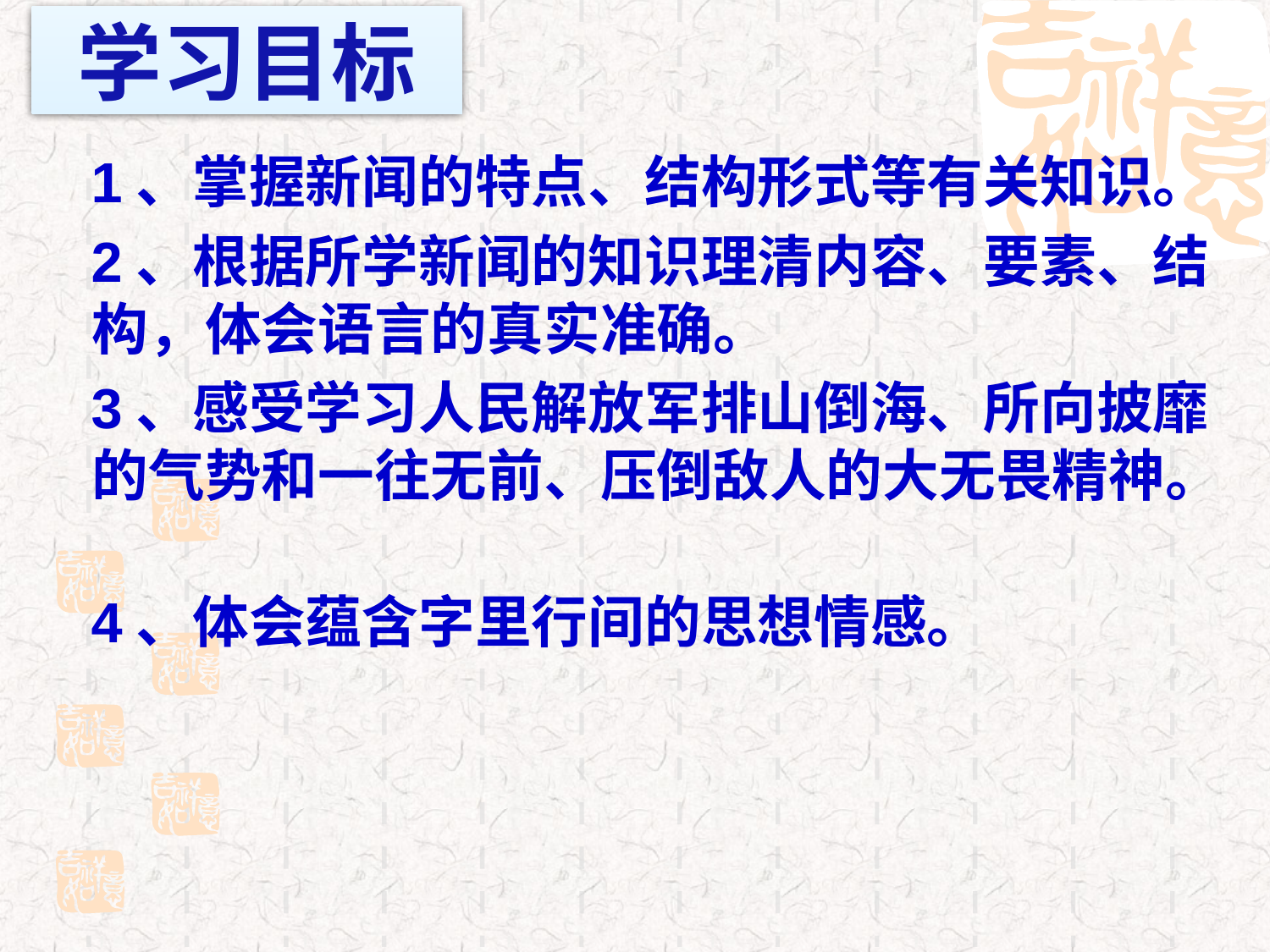

# 学习目标
   1、掌握新闻的特点、结构形式等有关知识。
   2、根据所学新闻的知识理清内容、要素、结构，体会语言的真实准确。
   3、感受学习人民解放军排山倒海、所向披靡的气势和一往无前、压倒敌人的大无畏精神。
   4、体会蕴含字里行间的思想情感。